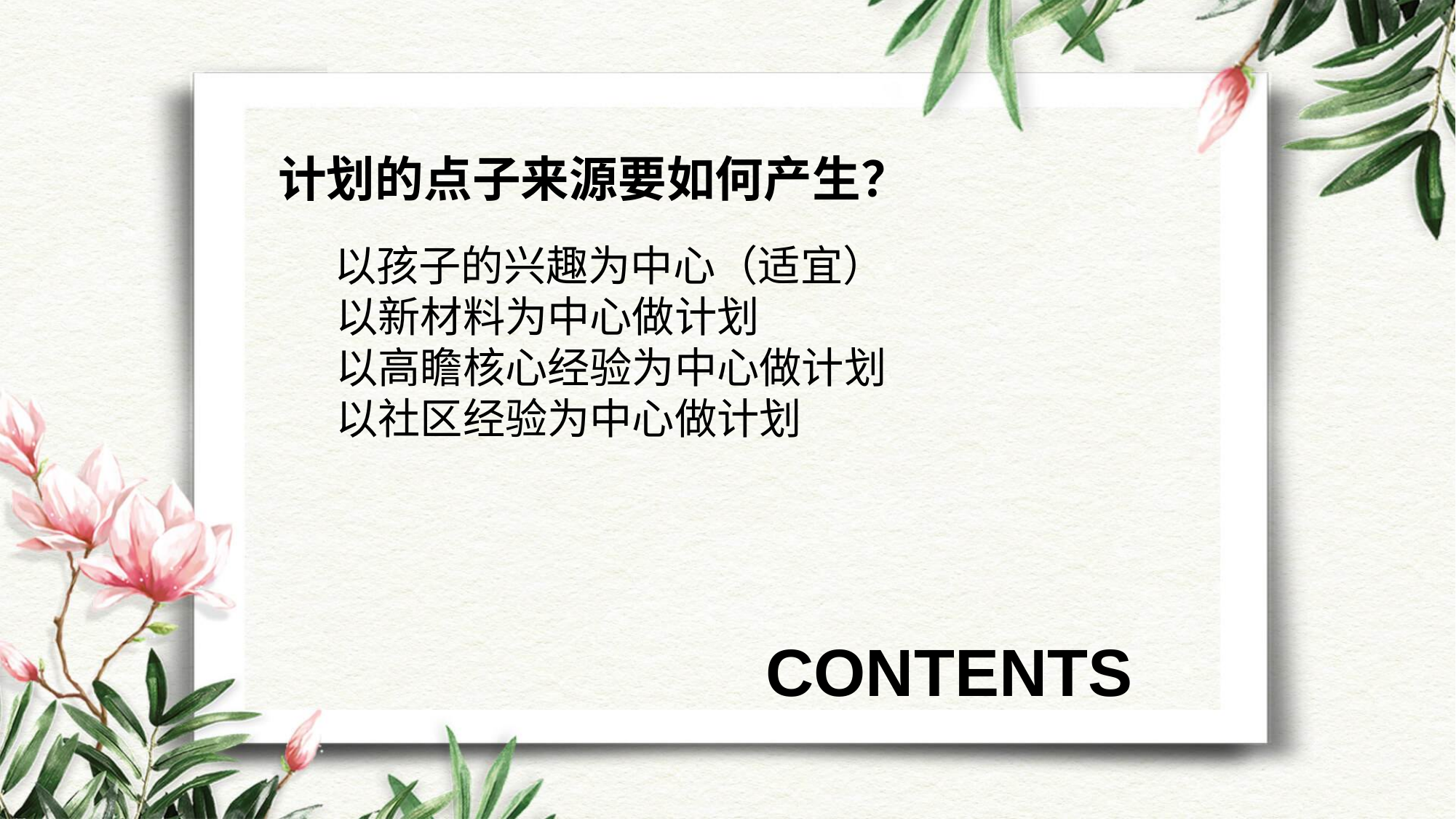

计划的点子来源要如何产生？

        以孩子的兴趣为中心（适宜）
     以新材料为中心做计划
     以高瞻核心经验为中心做计划
     以社区经验为中心做计划
CONTENTS